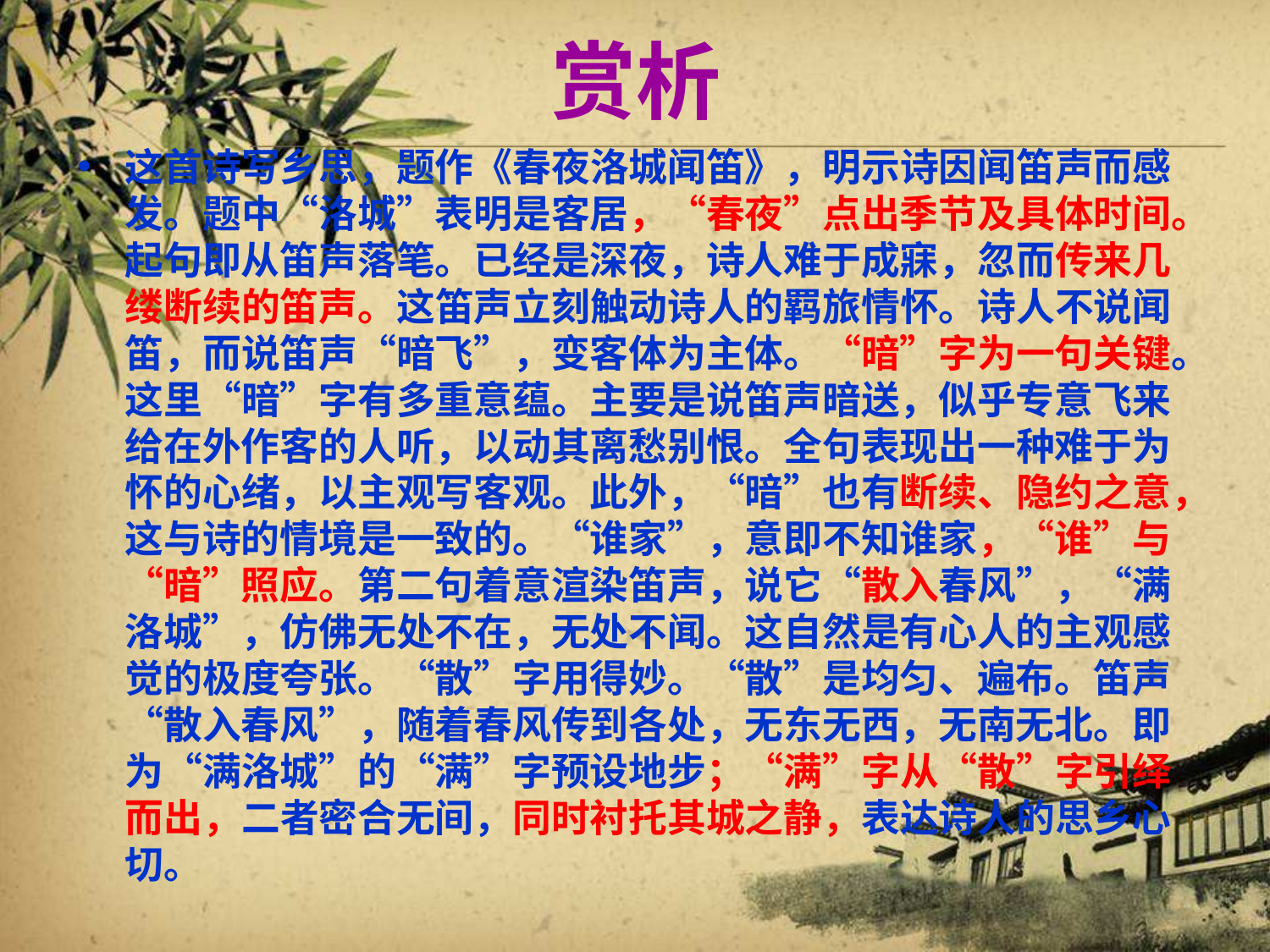

# 赏析
这首诗写乡思，题作《春夜洛城闻笛》，明示诗因闻笛声而感发。题中“洛城”表明是客居，“春夜”点出季节及具体时间。起句即从笛声落笔。已经是深夜，诗人难于成寐，忽而传来几缕断续的笛声。这笛声立刻触动诗人的羁旅情怀。诗人不说闻笛，而说笛声“暗飞”，变客体为主体。“暗”字为一句关键。这里“暗”字有多重意蕴。主要是说笛声暗送，似乎专意飞来给在外作客的人听，以动其离愁别恨。全句表现出一种难于为怀的心绪，以主观写客观。此外，“暗”也有断续、隐约之意，这与诗的情境是一致的。“谁家”，意即不知谁家，“谁”与“暗”照应。第二句着意渲染笛声，说它“散入春风”，“满洛城”，仿佛无处不在，无处不闻。这自然是有心人的主观感觉的极度夸张。“散”字用得妙。“散”是均匀、遍布。笛声“散入春风”，随着春风传到各处，无东无西，无南无北。即为“满洛城”的“满”字预设地步；“满”字从“散”字引绎而出，二者密合无间，同时衬托其城之静，表达诗人的思乡心切。